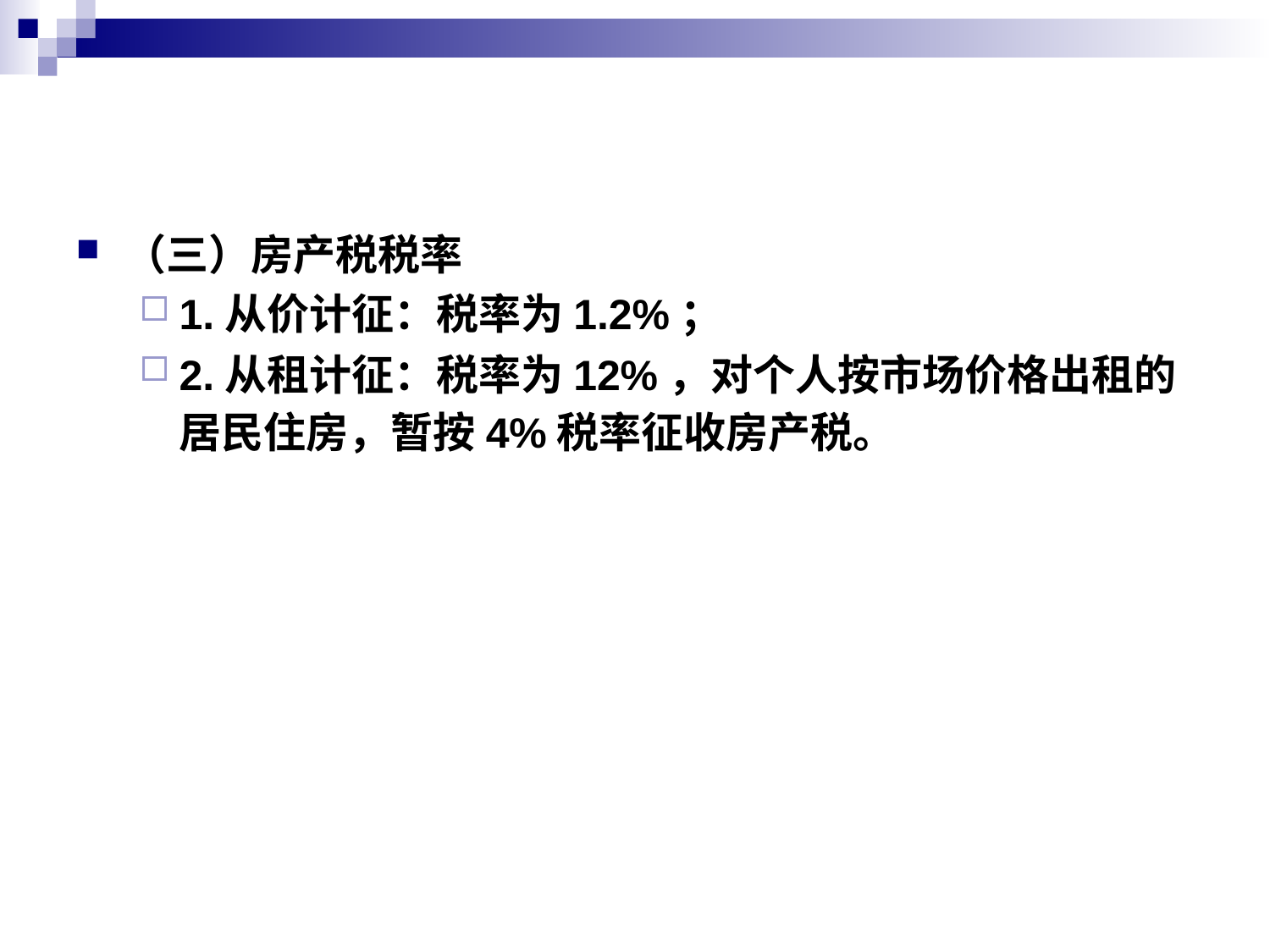

#
（三）房产税税率
1.从价计征：税率为1.2%；
2.从租计征：税率为12%，对个人按市场价格出租的居民住房，暂按4%税率征收房产税。